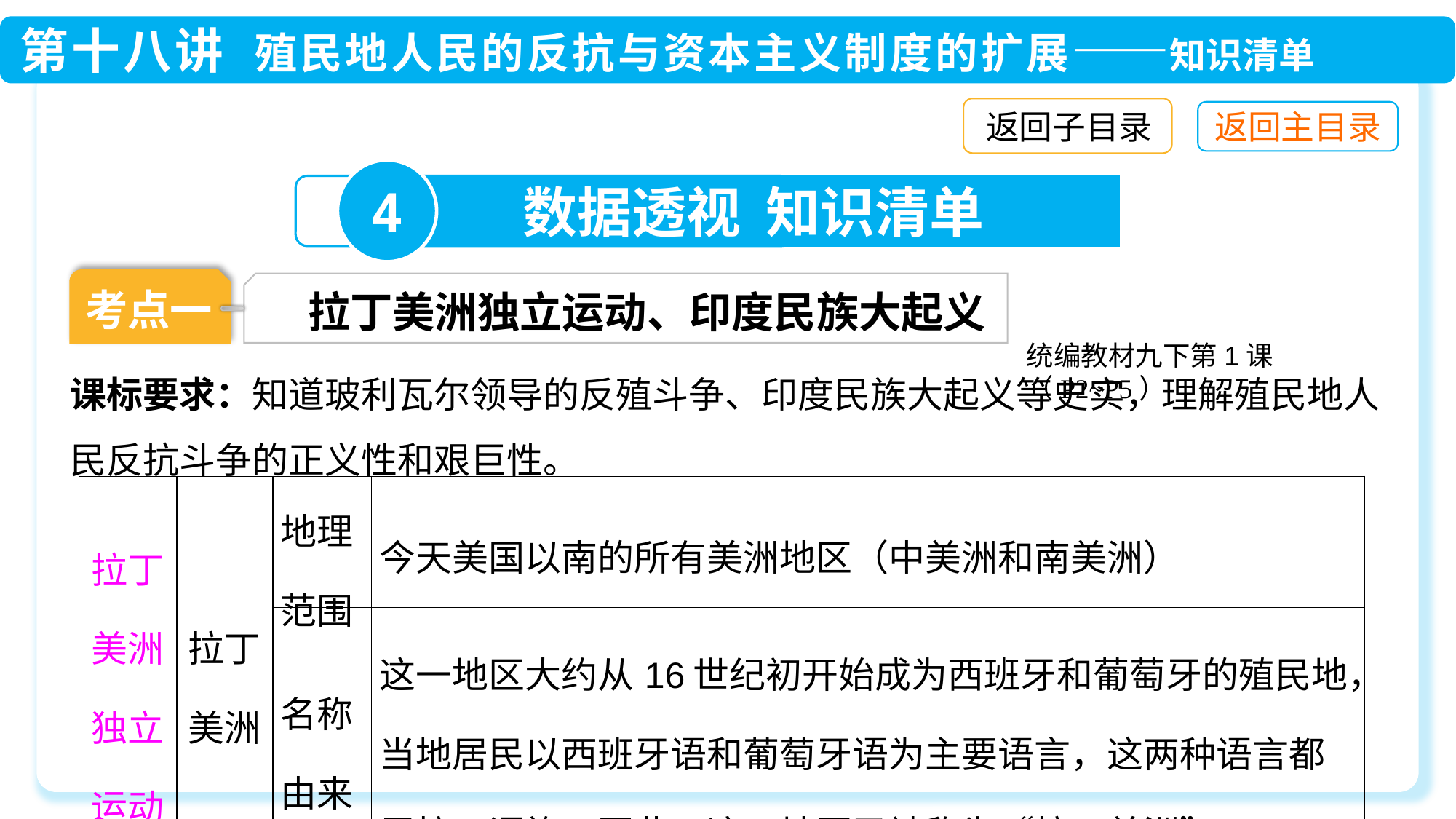

返回子目录
4

数据透视  知识清单
考点一
拉丁美洲独立运动、印度民族大起义

统编教材九下第1课（P2~P5）
课标要求：知道玻利瓦尔领导的反殖斗争、印度民族大起义等史实，理解殖民地人民反抗斗争的正义性和艰巨性。
| 拉丁美洲独立运动 | 拉丁美洲 | 地理范围 | 今天美国以南的所有美洲地区（中美洲和南美洲） |
| --- | --- | --- | --- |
|  |  | 名称由来 | 这一地区大约从16世纪初开始成为西班牙和葡萄牙的殖民地，当地居民以西班牙语和葡萄牙语为主要语言，这两种语言都属拉丁语族，因此，这一地区又被称为“拉丁美洲” |